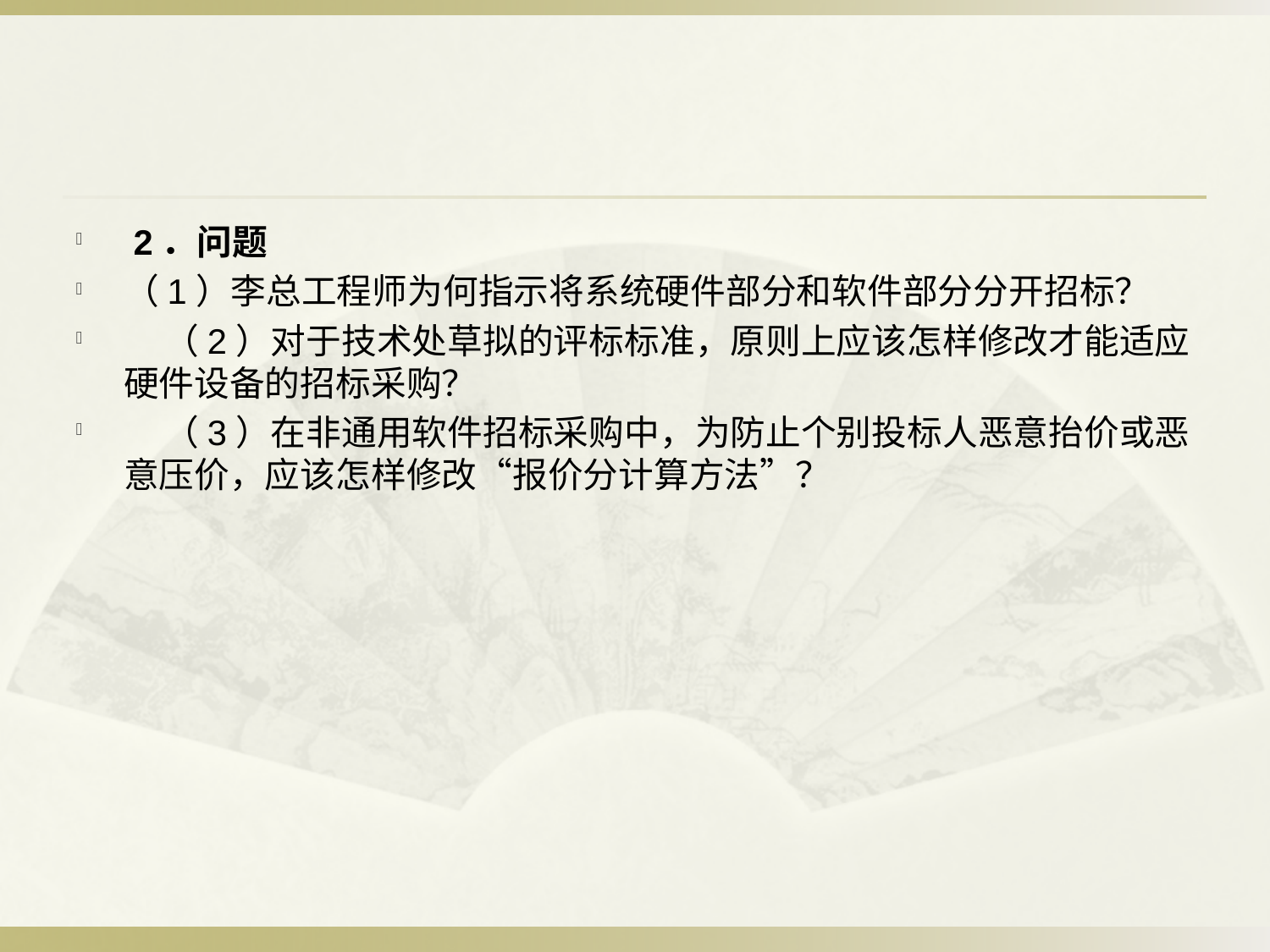

#
 2．问题
（1）李总工程师为何指示将系统硬件部分和软件部分分开招标？
    （2）对于技术处草拟的评标标准，原则上应该怎样修改才能适应硬件设备的招标采购？
    （3）在非通用软件招标采购中，为防止个别投标人恶意抬价或恶意压价，应该怎样修改“报价分计算方法”？